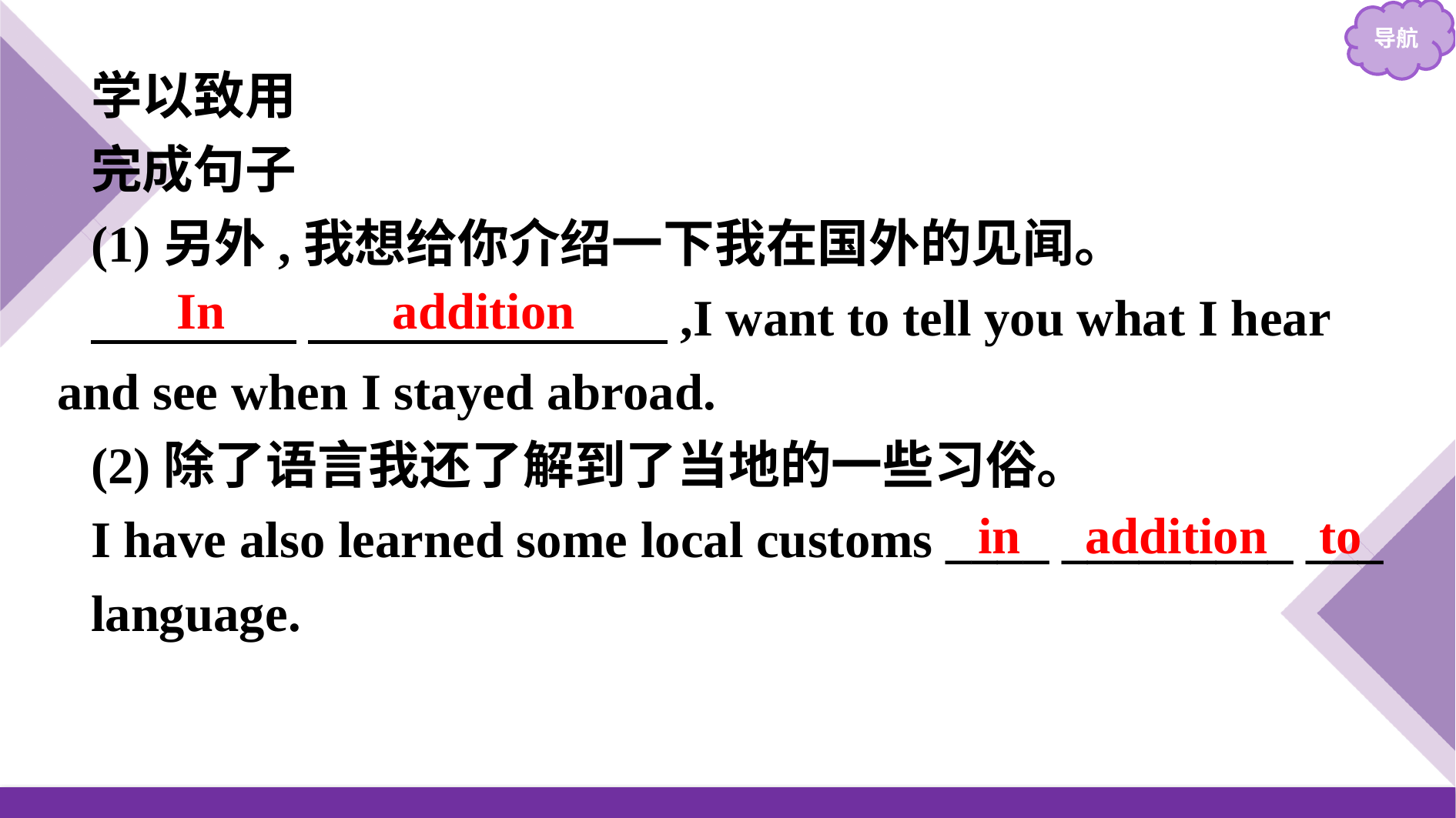

学以致用
完成句子
(1)另外,我想给你介绍一下我在国外的见闻。
　　　　 　　　　　　　,I want to tell you what I hear and see when I stayed abroad.
(2)除了语言我还了解到了当地的一些习俗。
I have also learned some local customs ____ _________ ___
language.
In             addition
in     addition    to